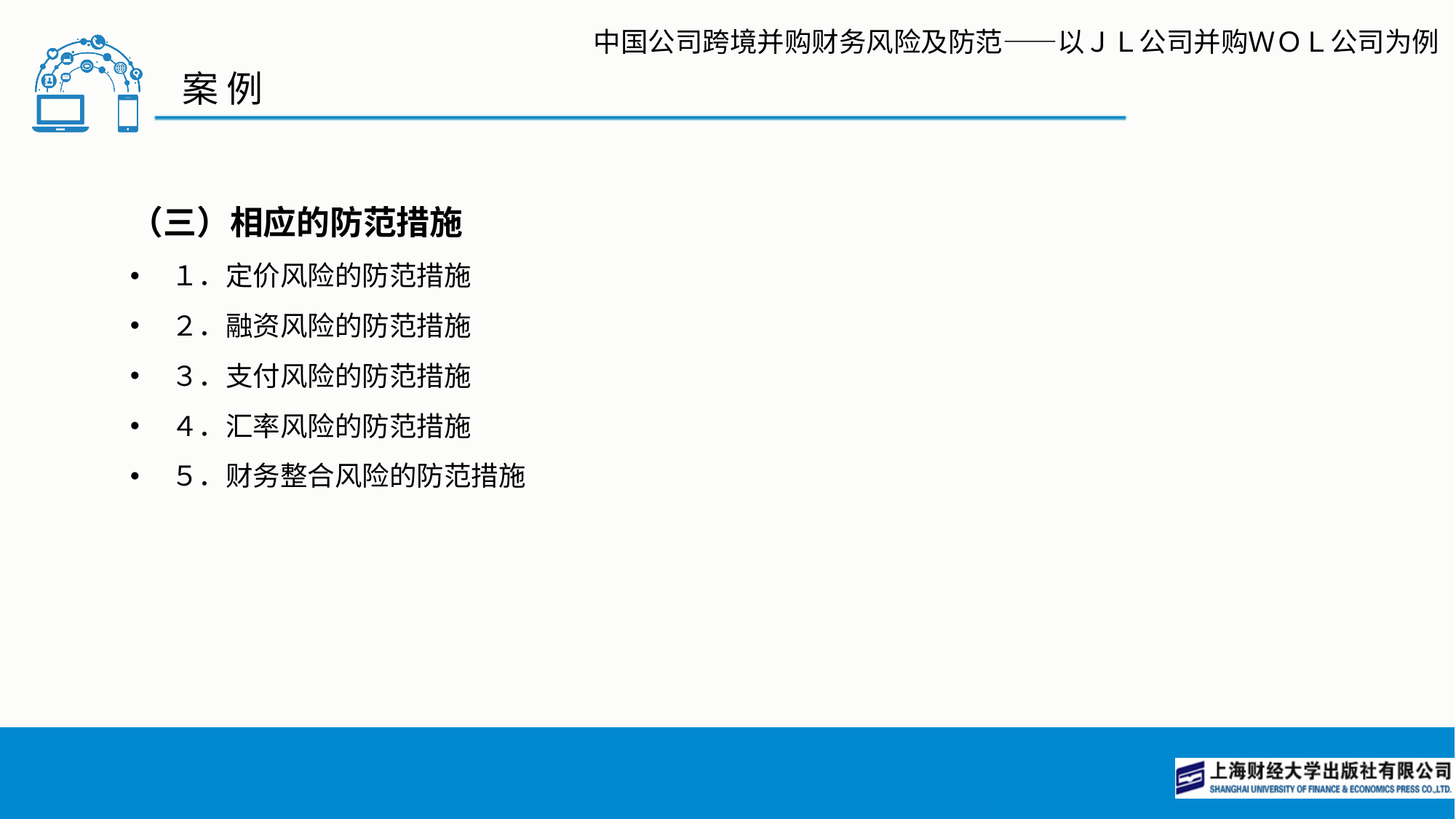

中国公司跨境并购财务风险及防范——以ＪＬ公司并购ＷＯＬ公司为例
# 案 例
（三）相应的防范措施
１．定价风险的防范措施
２．融资风险的防范措施
３．支付风险的防范措施
４．汇率风险的防范措施
５．财务整合风险的防范措施